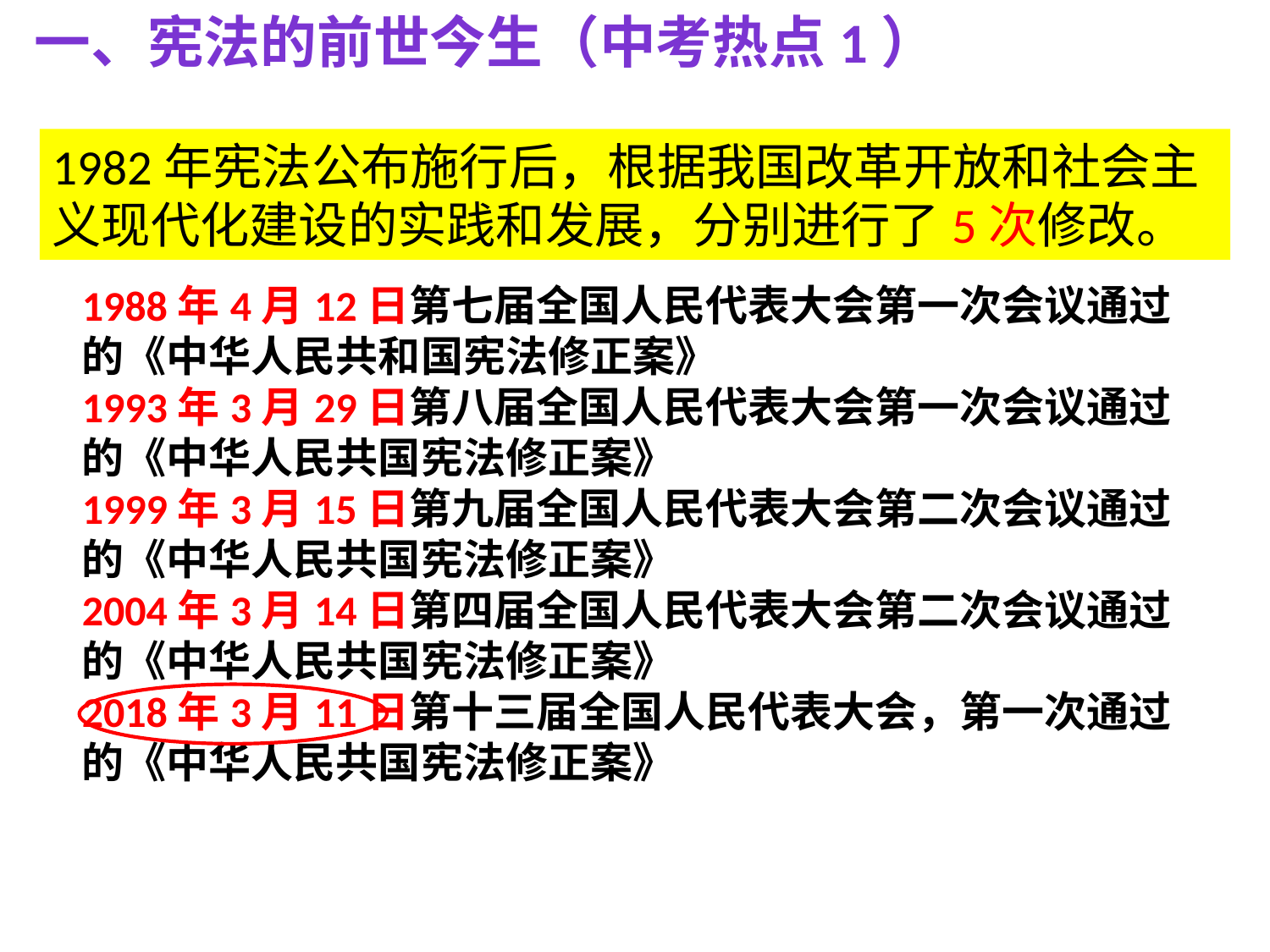

一、宪法的前世今生（中考热点1）
1982年宪法公布施行后，根据我国改革开放和社会主义现代化建设的实践和发展，分别进行了5次修改。
1988年4月12日第七届全国人民代表大会第一次会议通过的《中华人民共和国宪法修正案》
1993年3月29日第八届全国人民代表大会第一次会议通过的《中华人民共国宪法修正案》
1999年3月15日第九届全国人民代表大会第二次会议通过的《中华人民共国宪法修正案》
2004年3月14日第四届全国人民代表大会第二次会议通过的《中华人民共国宪法修正案》
2018年3月11日第十三届全国人民代表大会，第一次通过的《中华人民共国宪法修正案》